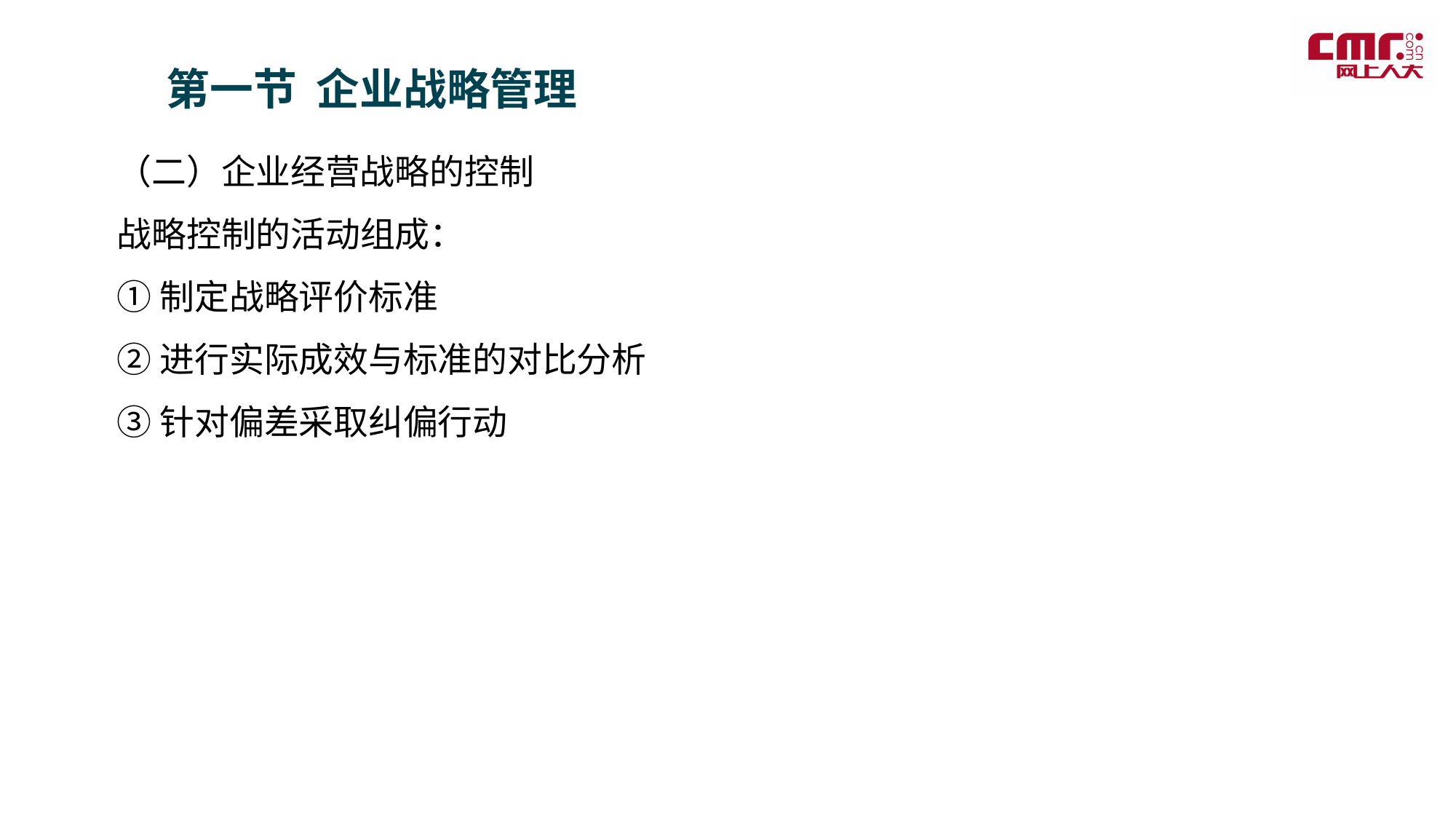

第一节  企业战略管理
（二）企业经营战略的控制
战略控制的活动组成：
①制定战略评价标准
②进行实际成效与标准的对比分析
③针对偏差采取纠偏行动